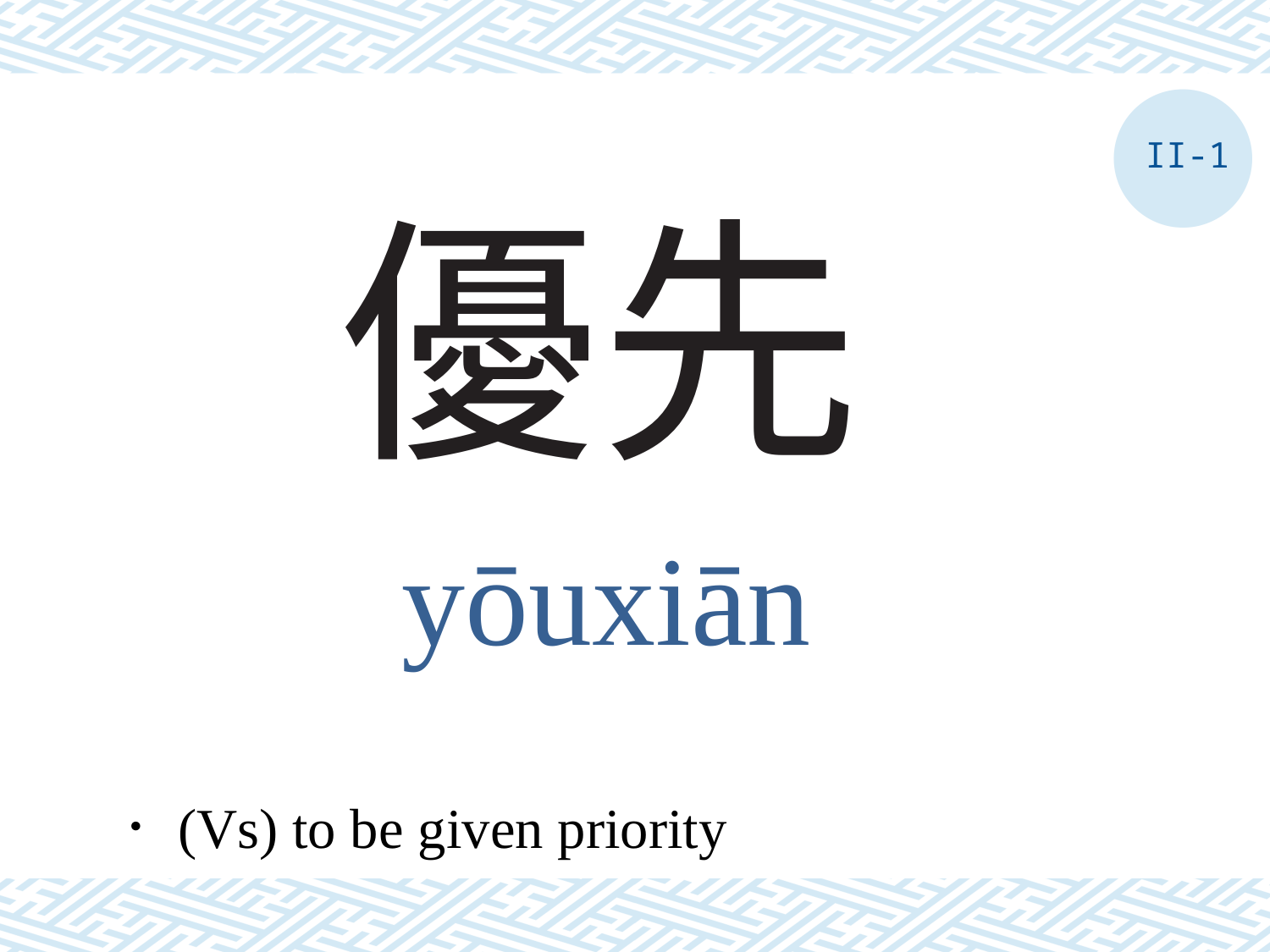

II-1

# 優先
yōuxiān
．(Vs) to be given priority